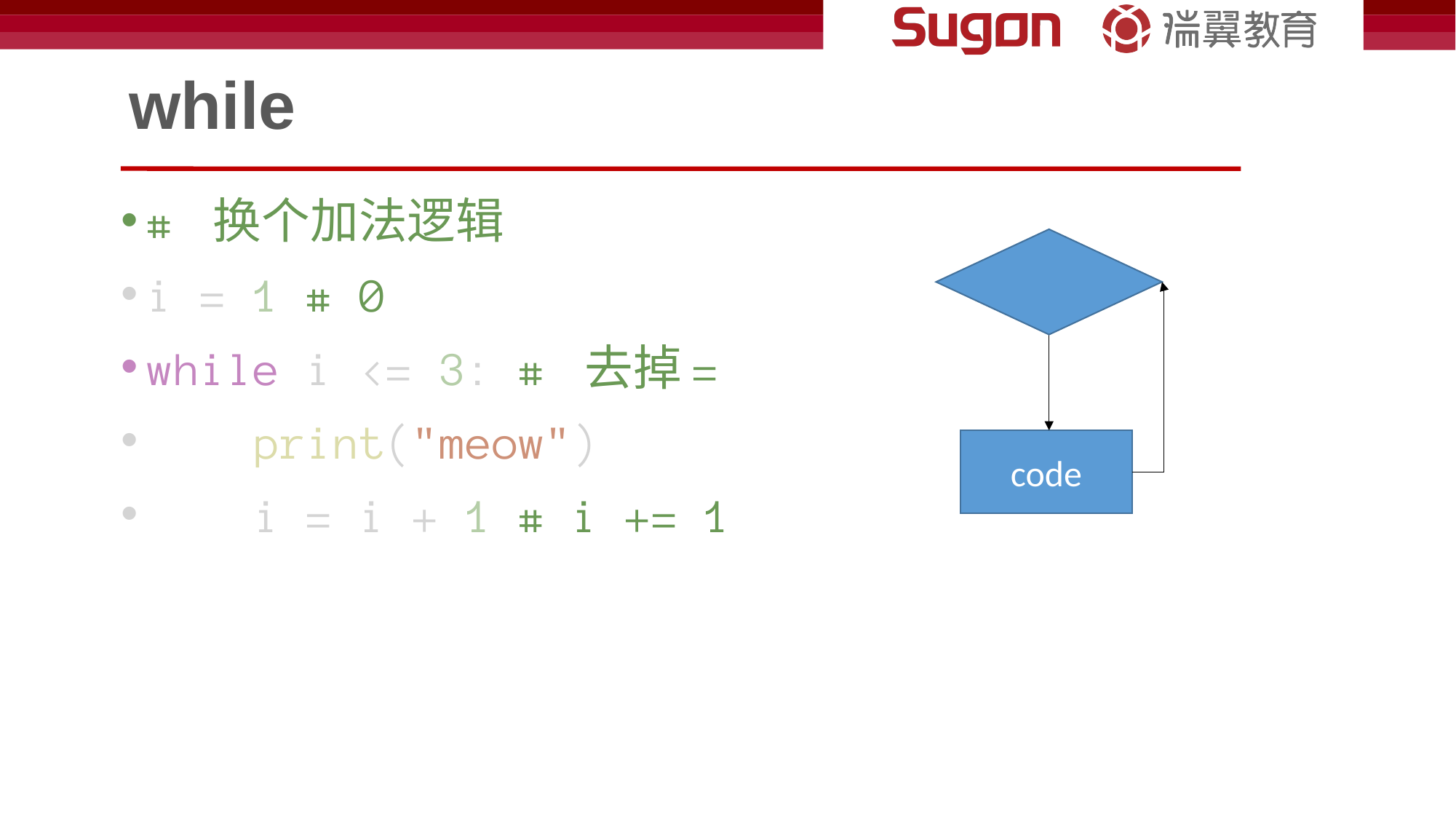

# while
# 换个加法逻辑
i = 1 # 0
while i <= 3: # 去掉=
    print("meow")
    i = i + 1 # i += 1

code